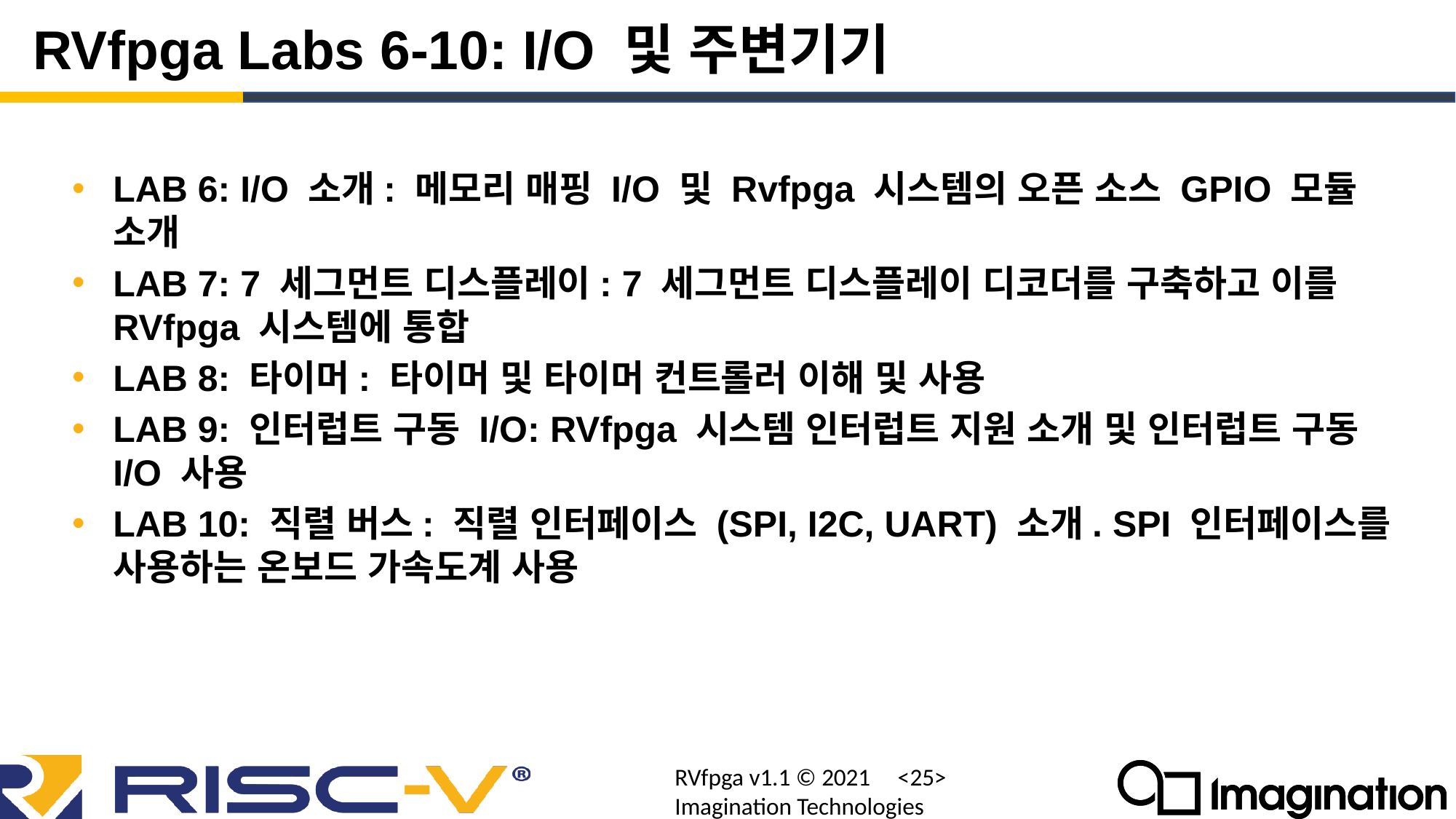

# RVfpga Labs 6-10: I/O 및 주변기기
LAB 6: I/O 소개: 메모리 매핑 I/O 및 Rvfpga 시스템의 오픈 소스 GPIO 모듈 소개
LAB 7: 7 세그먼트 디스플레이: 7 세그먼트 디스플레이 디코더를 구축하고 이를 RVfpga 시스템에 통합
LAB 8: 타이머: 타이머 및 타이머 컨트롤러 이해 및 사용
LAB 9: 인터럽트 구동 I/O: RVfpga 시스템 인터럽트 지원 소개 및 인터럽트 구동 I/O 사용
LAB 10: 직렬 버스: 직렬 인터페이스 (SPI, I2C, UART) 소개. SPI 인터페이스를 사용하는 온보드 가속도계 사용